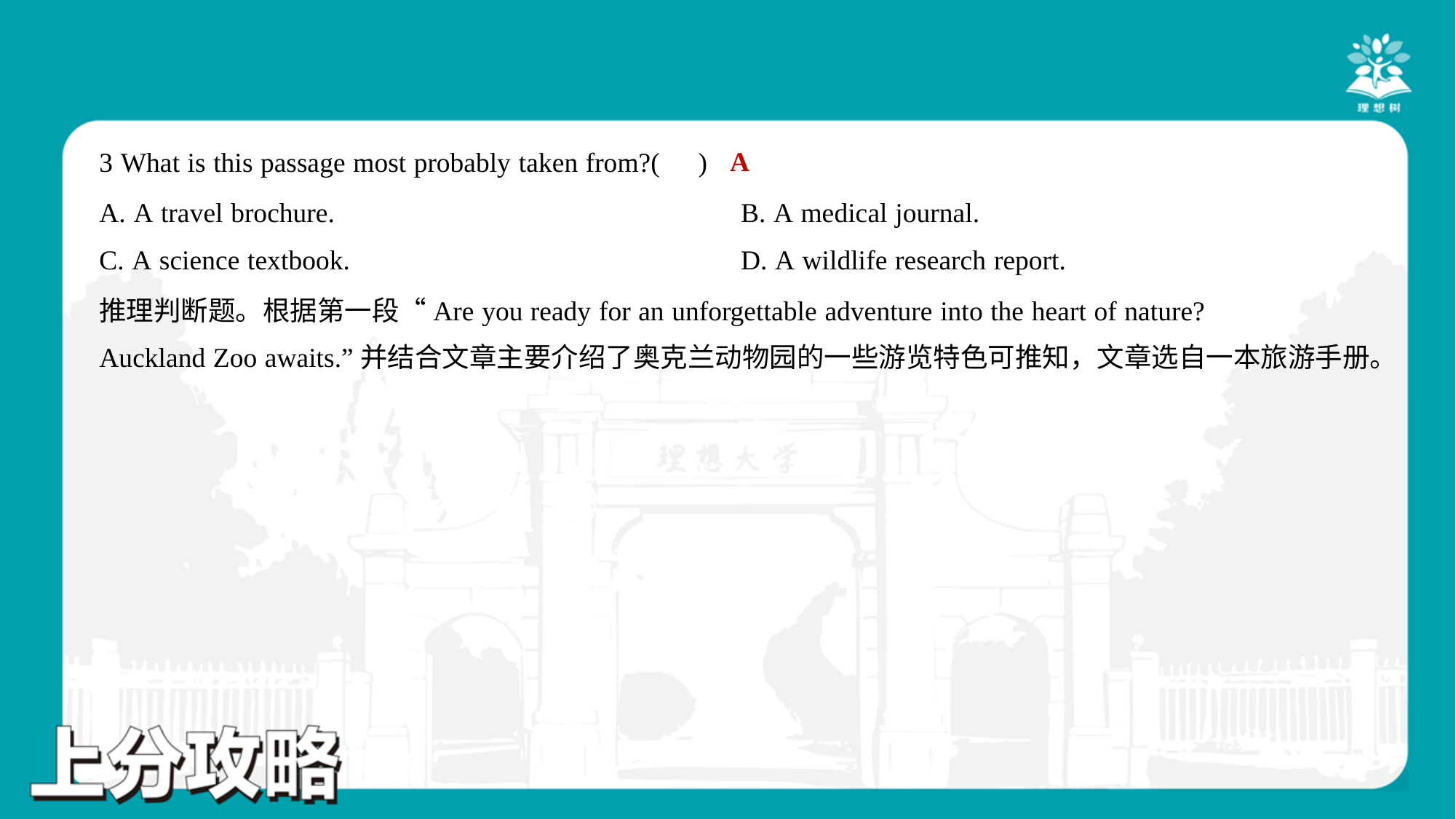

A
3 What is this passage most probably taken from?(     )
A. A travel brochure.	B. A medical journal.
C. A science textbook.	D. A wildlife research report.
推理判断题。根据第一段“Are you ready for an unforgettable adventure into the heart of nature?
Auckland Zoo awaits.”并结合文章主要介绍了奥克兰动物园的一些游览特色可推知，文章选自一本旅游手册。